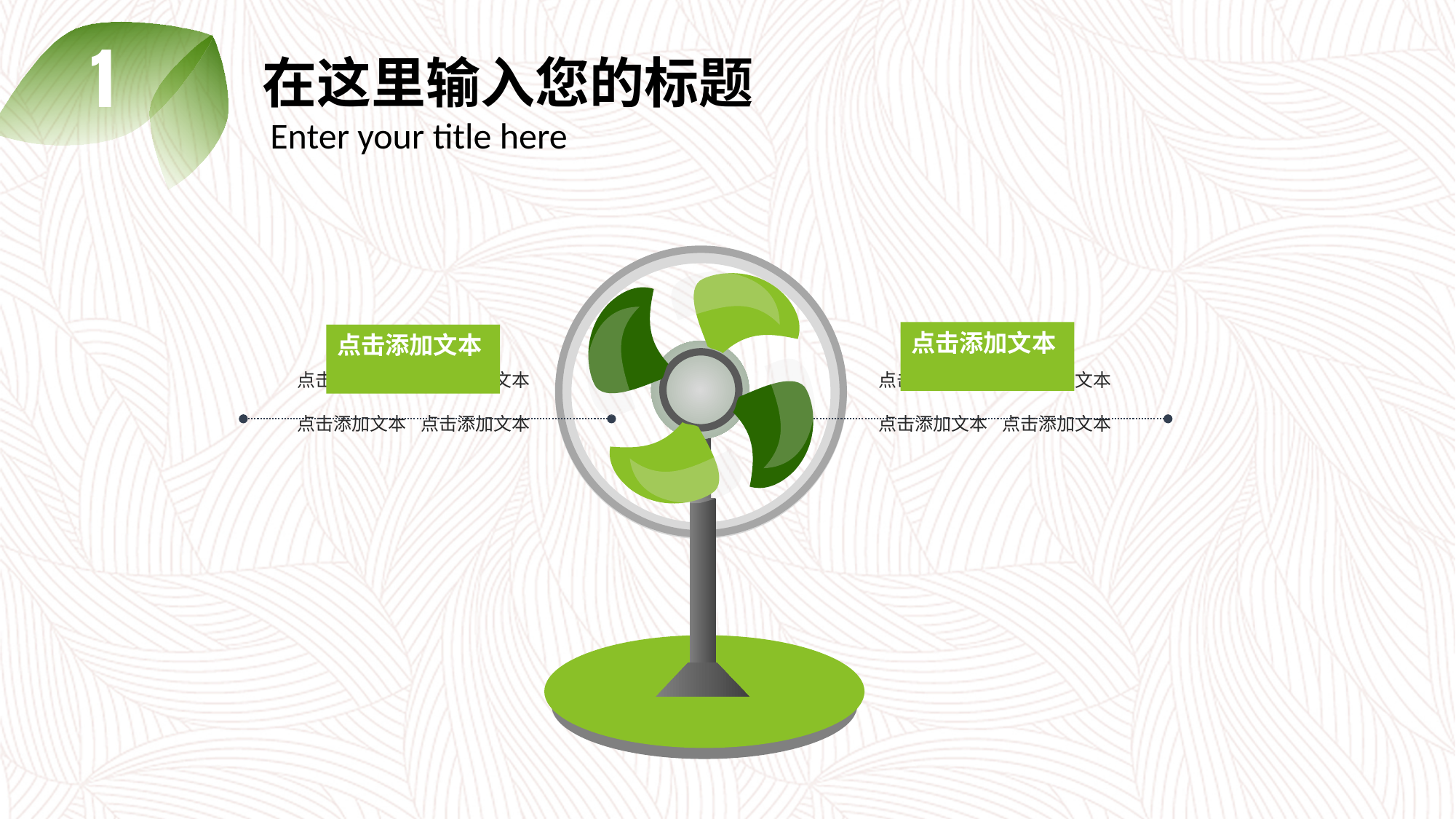

1
在这里输入您的标题
 Enter your title here

点击添加文本
点击添加文本

点击添加文本
点击添加文本
点击添加文本
点击添加文本
点击添加文本
点击添加文本
点击添加文本
点击添加文本